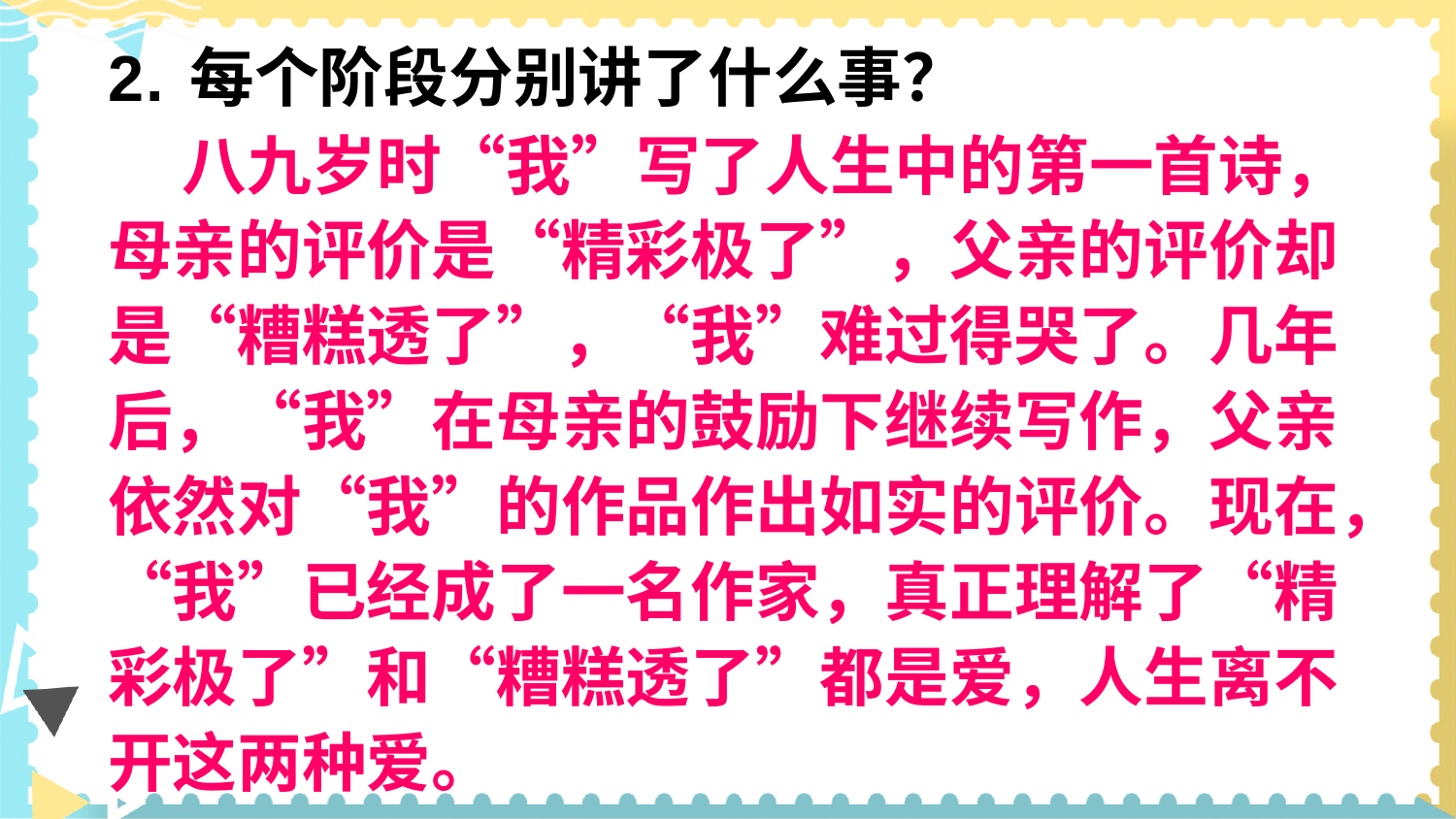

每个阶段分别讲了什么事？
    八九岁时“我”写了人生中的第一首诗，母亲的评价是“精彩极了”，父亲的评价却是“糟糕透了”，“我”难过得哭了。几年后，“我”在母亲的鼓励下继续写作，父亲依然对“我”的作品作出如实的评价。现在，“我”已经成了一名作家，真正理解了“精彩极了”和“糟糕透了”都是爱，人生离不开这两种爱。